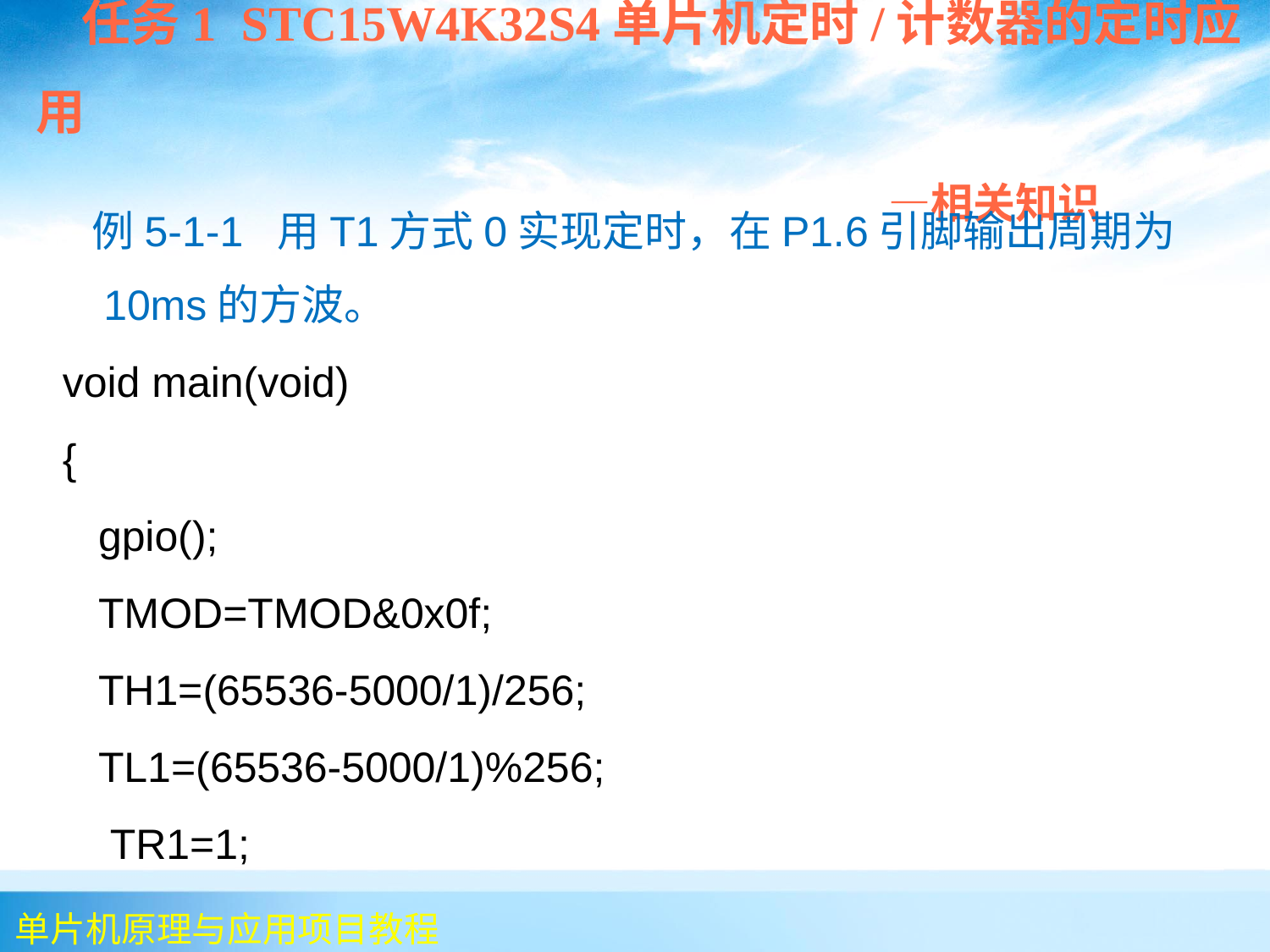

任务1  STC15W4K32S4单片机定时/计数器的定时应用
                                                                            —相关知识
  例5-1-1  用T1方式0实现定时，在P1.6引脚输出周期为10ms的方波。
void main(void)
{
   gpio();
   TMOD=TMOD&0x0f;
   TH1=(65536-5000/1)/256;
   TL1=(65536-5000/1)%256;
    TR1=1;